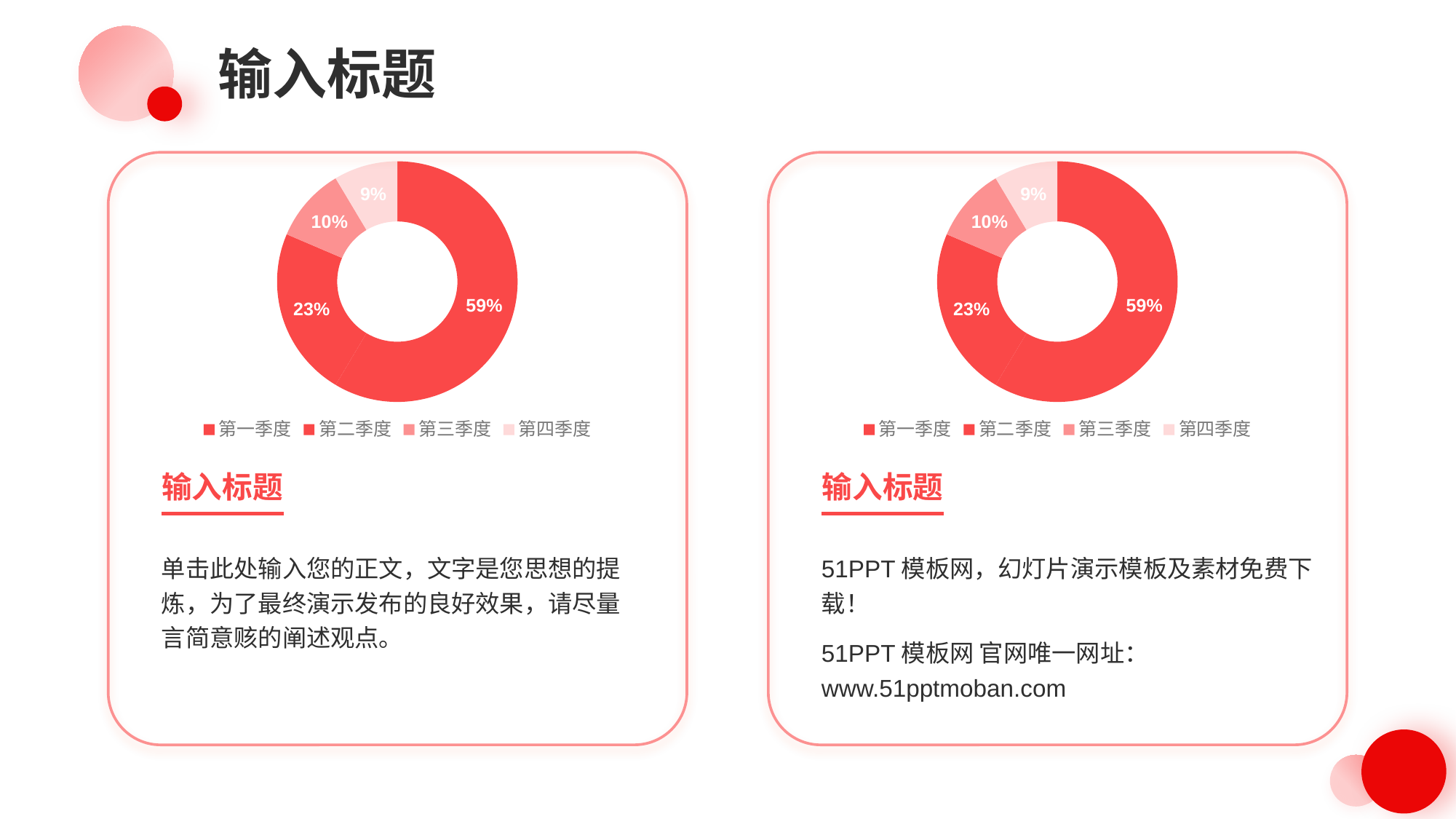

输入标题

### Chart

| Category | 销售额 |
|---|---|
| 第一季度 | 8.2 |
| 第二季度 | 3.2 |
| 第三季度 | 1.4 |
| 第四季度 | 1.2 |
输入标题
单击此处输入您的正文，文字是您思想的提炼，为了最终演示发布的良好效果，请尽量言简意赅的阐述观点。

### Chart

| Category | 销售额 |
|---|---|
| 第一季度 | 8.2 |
| 第二季度 | 3.2 |
| 第三季度 | 1.4 |
| 第四季度 | 1.2 |
输入标题
51PPT模板网，幻灯片演示模板及素材免费下载！
51PPT模板网 官网唯一网址：www.51pptmoban.com